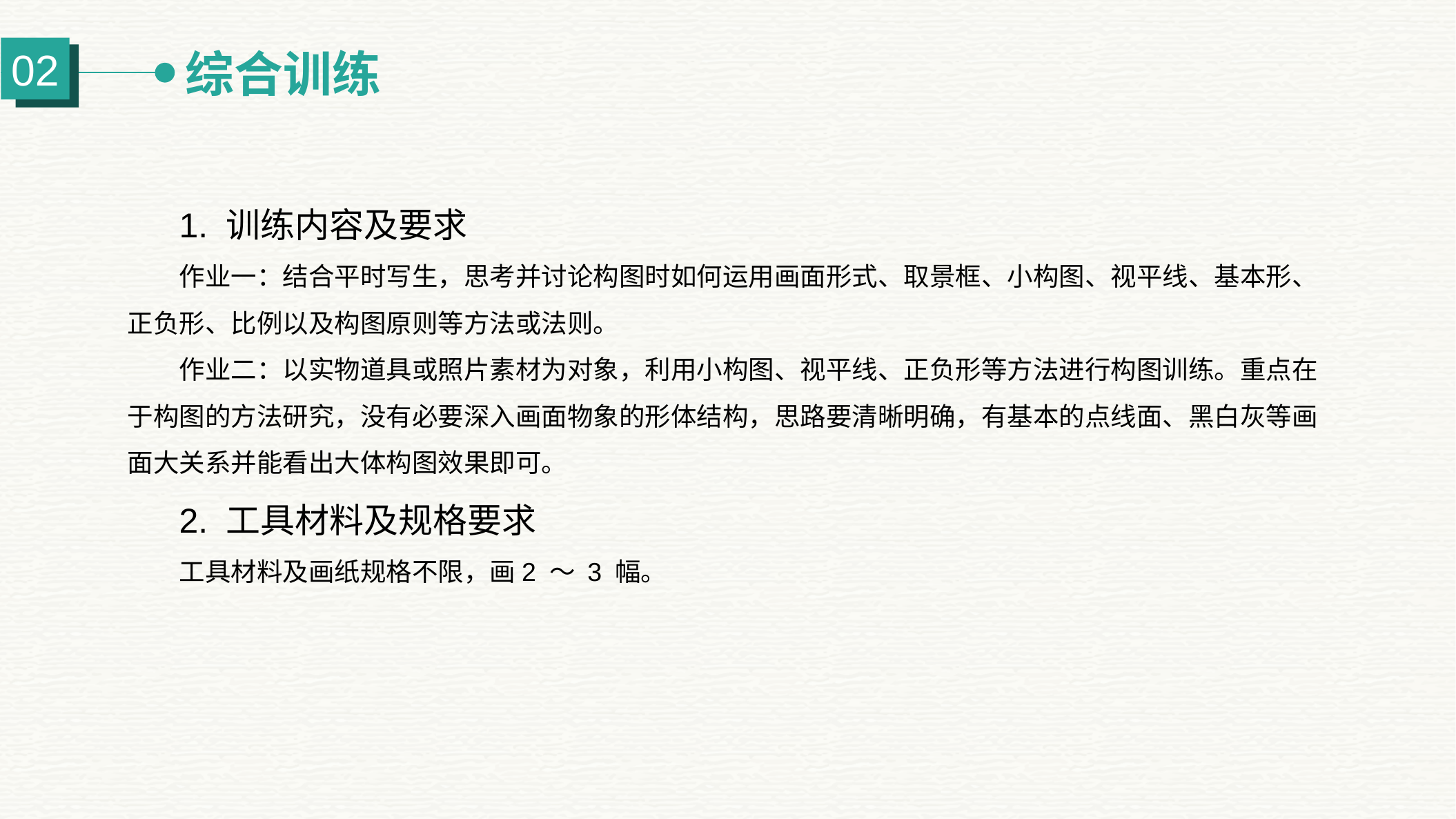

综合训练
02

1. 训练内容及要求
作业一：结合平时写生，思考并讨论构图时如何运用画面形式、取景框、小构图、视平线、基本形、正负形、比例以及构图原则等方法或法则。
作业二：以实物道具或照片素材为对象，利用小构图、视平线、正负形等方法进行构图训练。重点在于构图的方法研究，没有必要深入画面物象的形体结构，思路要清晰明确，有基本的点线面、黑白灰等画面大关系并能看出大体构图效果即可。
2. 工具材料及规格要求
工具材料及画纸规格不限，画2 ～ 3 幅。